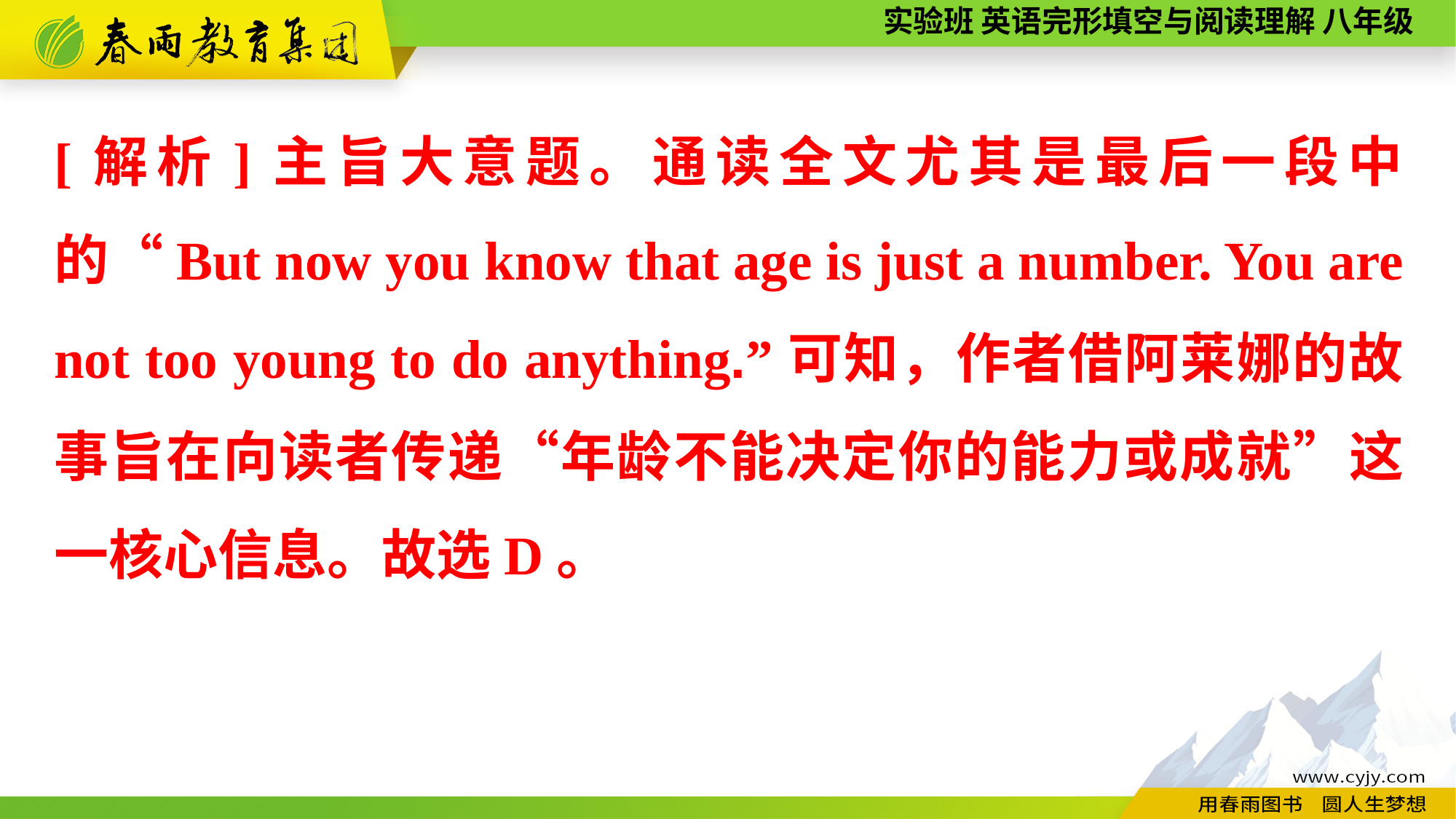

[解析]主旨大意题。通读全文尤其是最后一段中的“But now you know that age is just a number. You are not too young to do anything.”可知，作者借阿莱娜的故事旨在向读者传递“年龄不能决定你的能力或成就”这一核心信息。故选D。